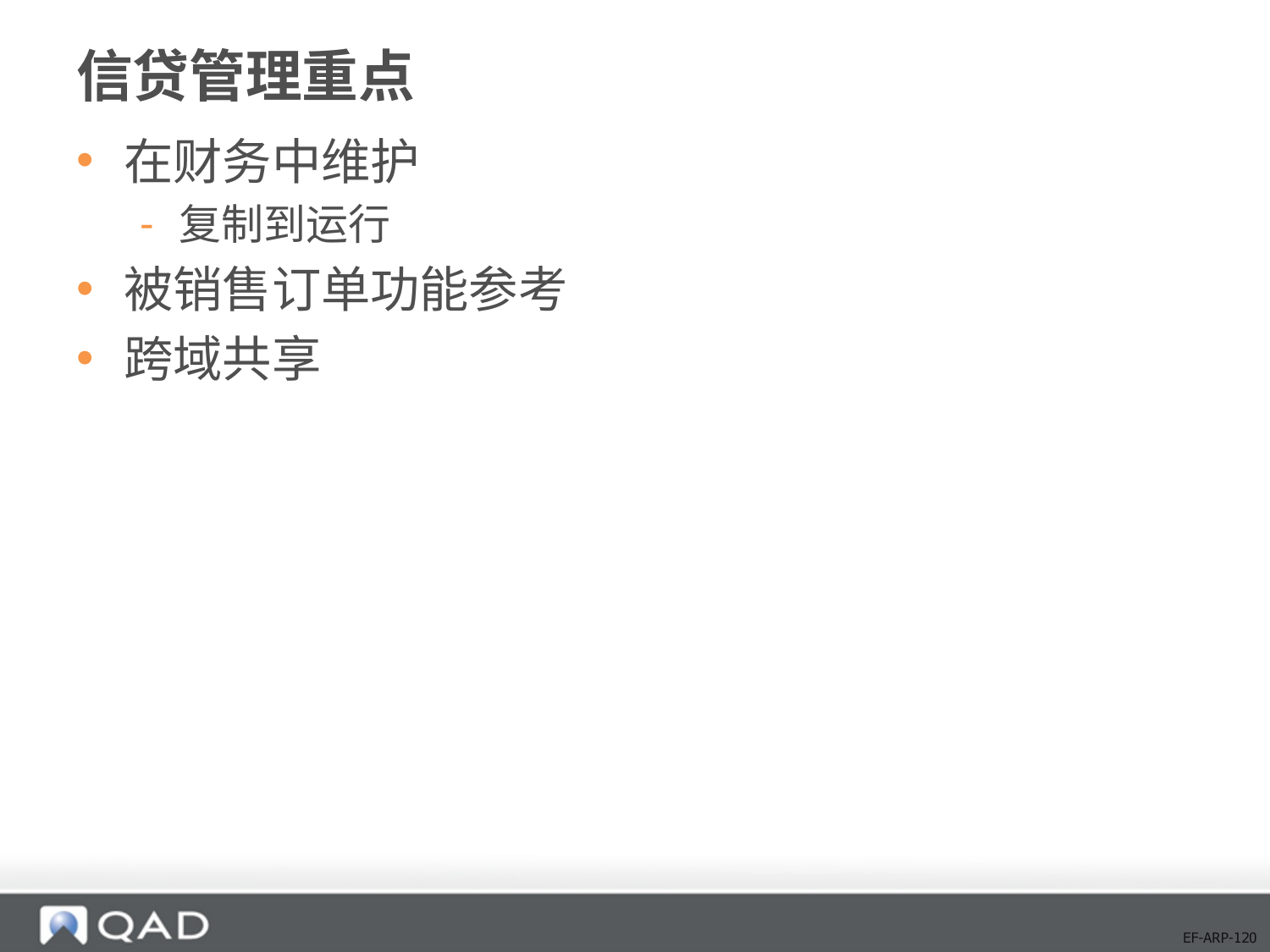

# 信贷管理重点
在财务中维护
复制到运行
被销售订单功能参考
跨域共享
EF-ARP-120